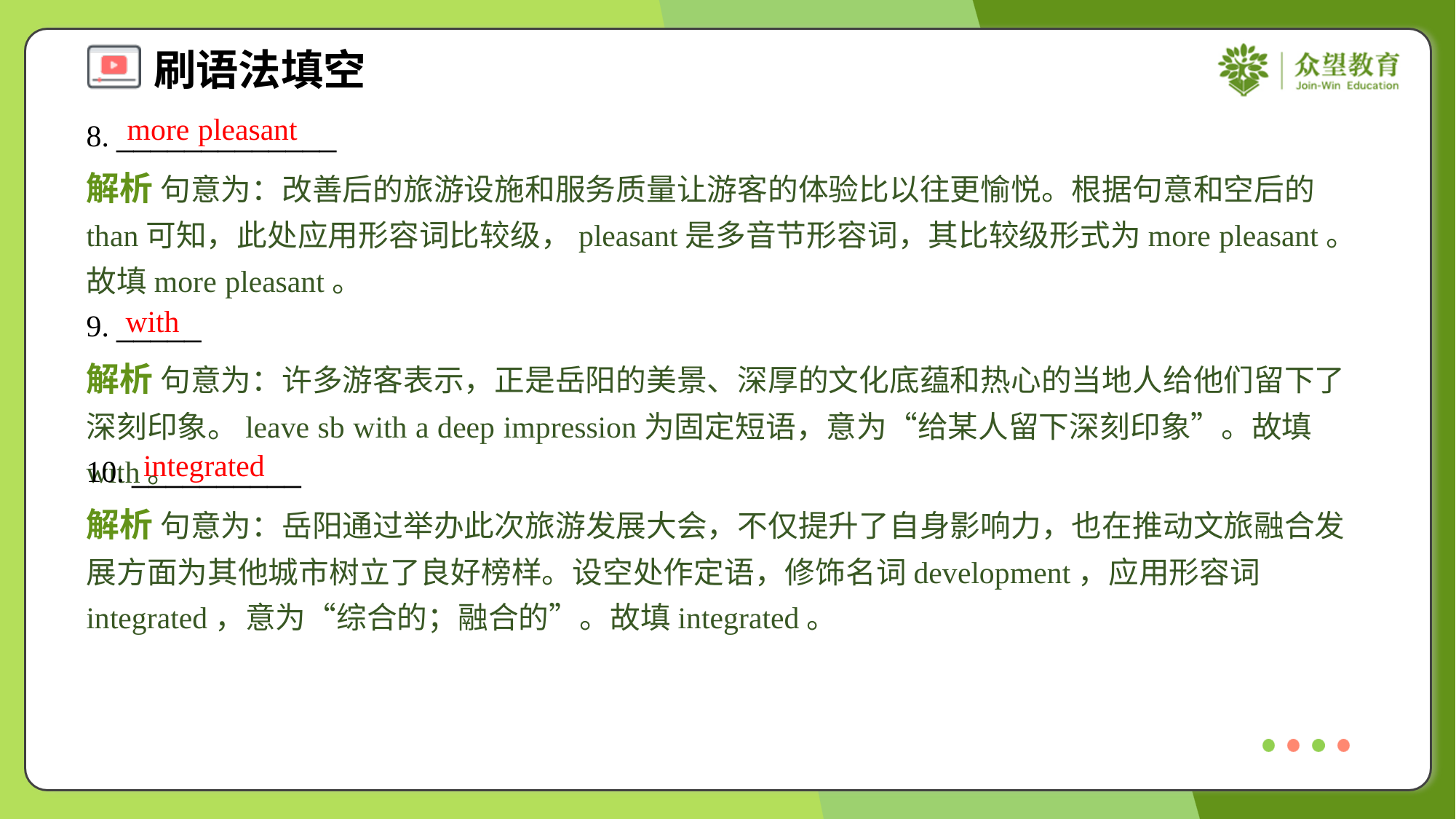

more pleasant
8. _____________
解析 句意为：改善后的旅游设施和服务质量让游客的体验比以往更愉悦。根据句意和空后的than可知，此处应用形容词比较级，pleasant是多音节形容词，其比较级形式为more pleasant。故填more pleasant。
with
9. _____
解析 句意为：许多游客表示，正是岳阳的美景、深厚的文化底蕴和热心的当地人给他们留下了深刻印象。leave sb with a deep impression为固定短语，意为“给某人留下深刻印象”。故填with。
integrated
10. __________
解析 句意为：岳阳通过举办此次旅游发展大会，不仅提升了自身影响力，也在推动文旅融合发展方面为其他城市树立了良好榜样。设空处作定语，修饰名词development，应用形容词integrated，意为“综合的；融合的”。故填integrated。